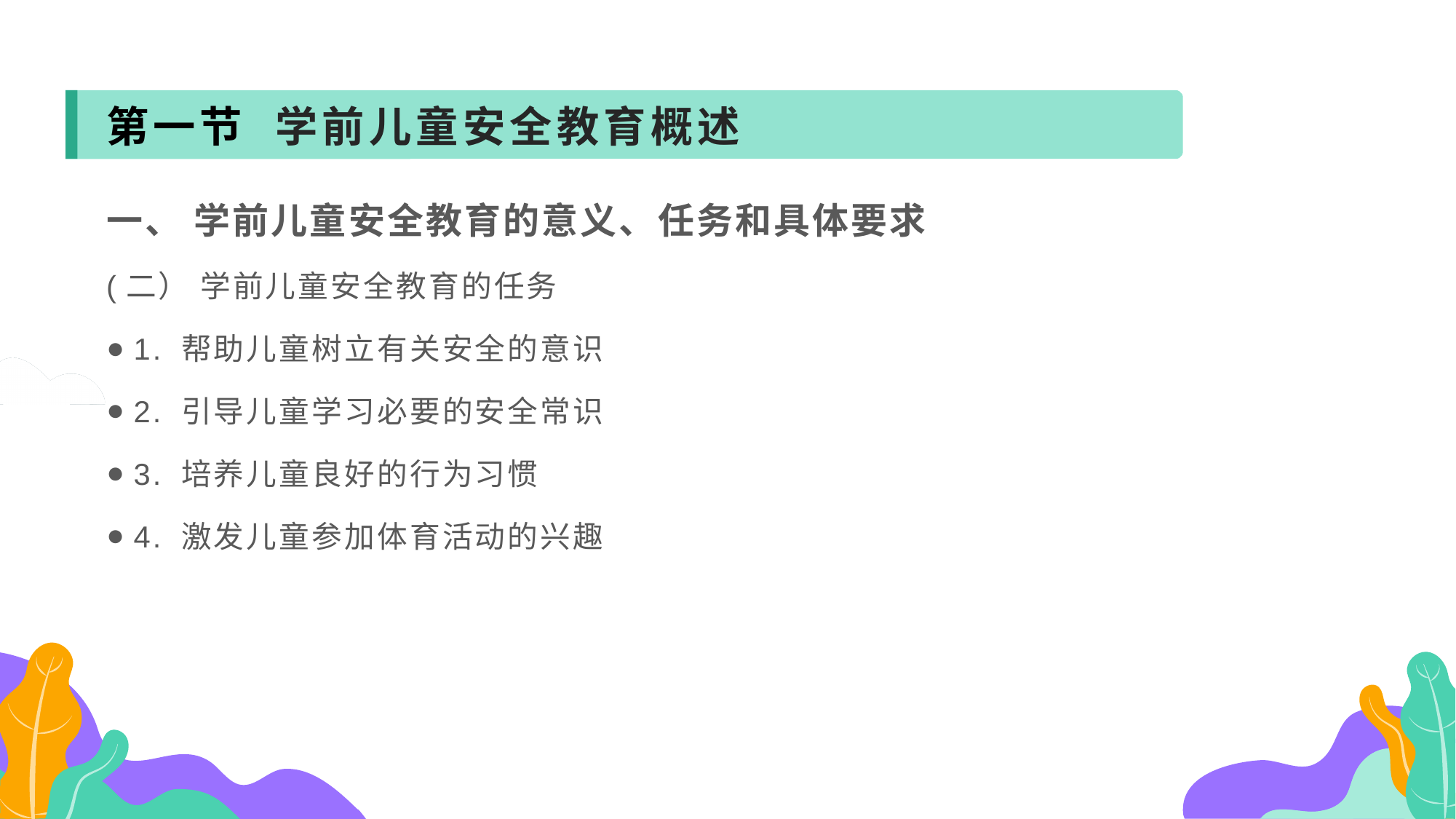

第一节  学前儿童安全教育概述
一、 学前儿童安全教育的意义、任务和具体要求
(二） 学前儿童安全教育的任务
1. 帮助儿童树立有关安全的意识
2. 引导儿童学习必要的安全常识
3. 培养儿童良好的行为习惯
4. 激发儿童参加体育活动的兴趣